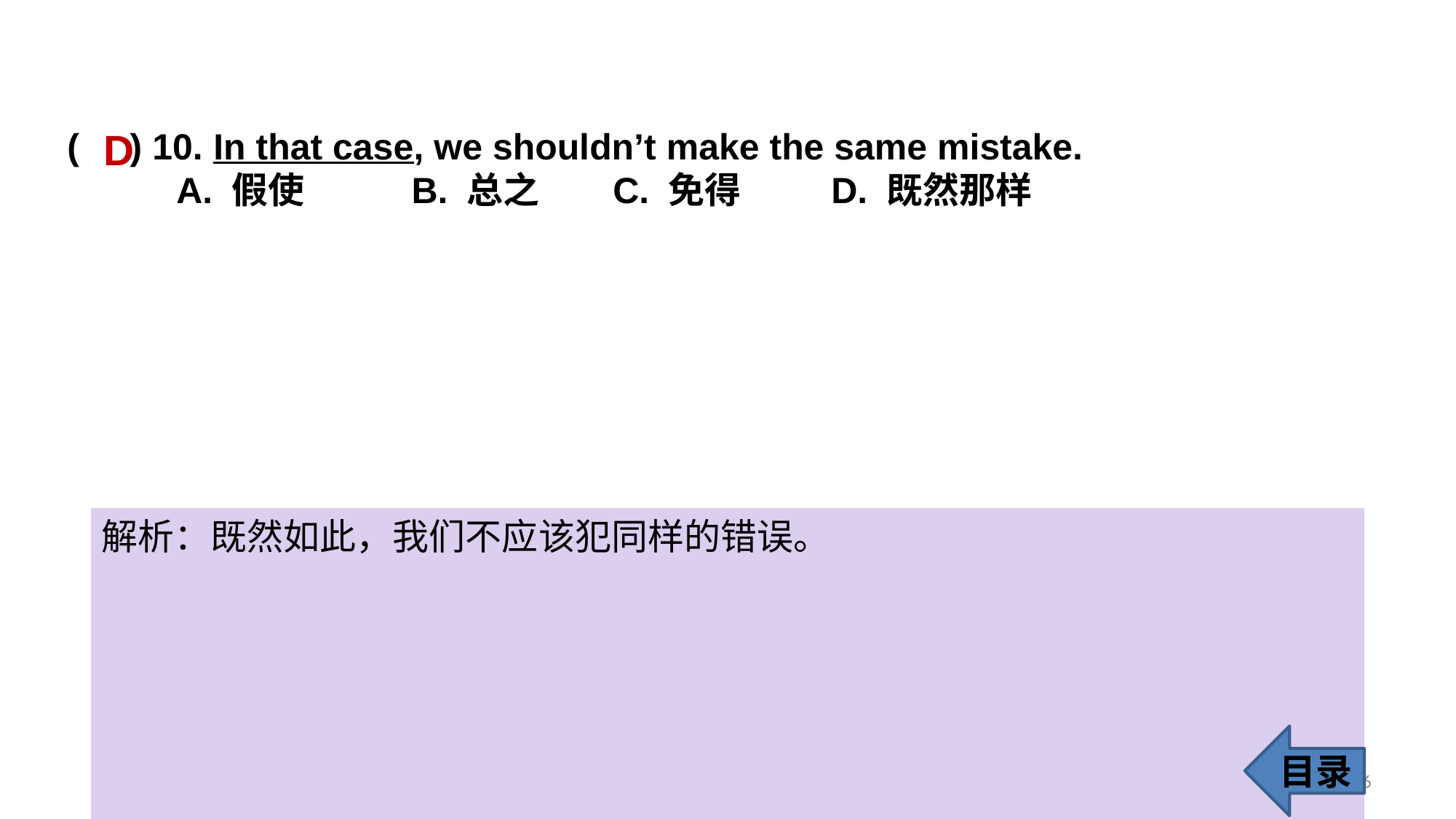

D
(     ) 10. In that case, we shouldn’t make the same mistake.
	A. 假使	 B. 总之 	C. 免得 	D. 既然那样
解析：既然如此，我们不应该犯同样的错误。

目录
16